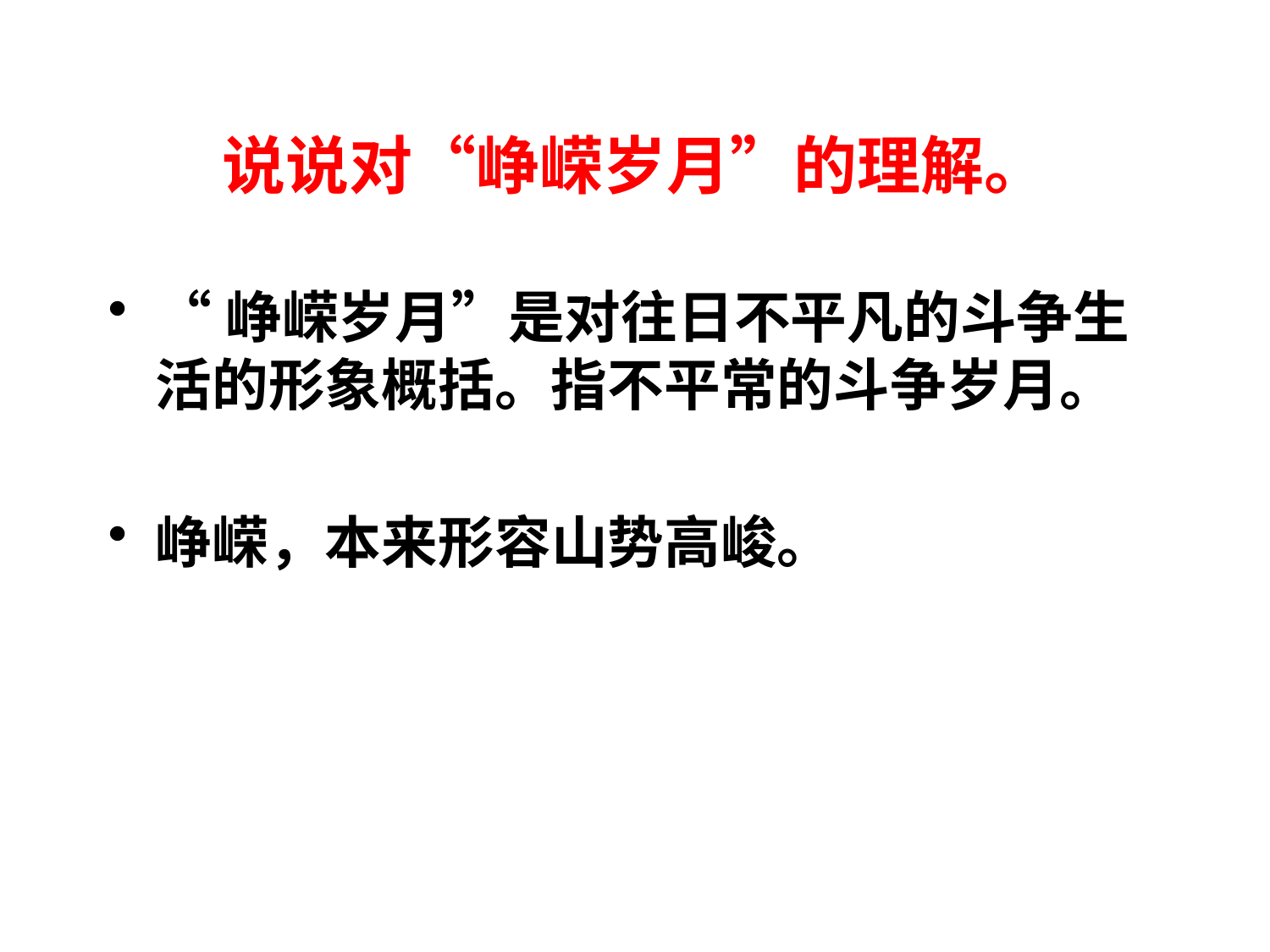

# 说说对“峥嵘岁月”的理解。
“峥嵘岁月”是对往日不平凡的斗争生活的形象概括。指不平常的斗争岁月。

峥嵘，本来形容山势高峻。